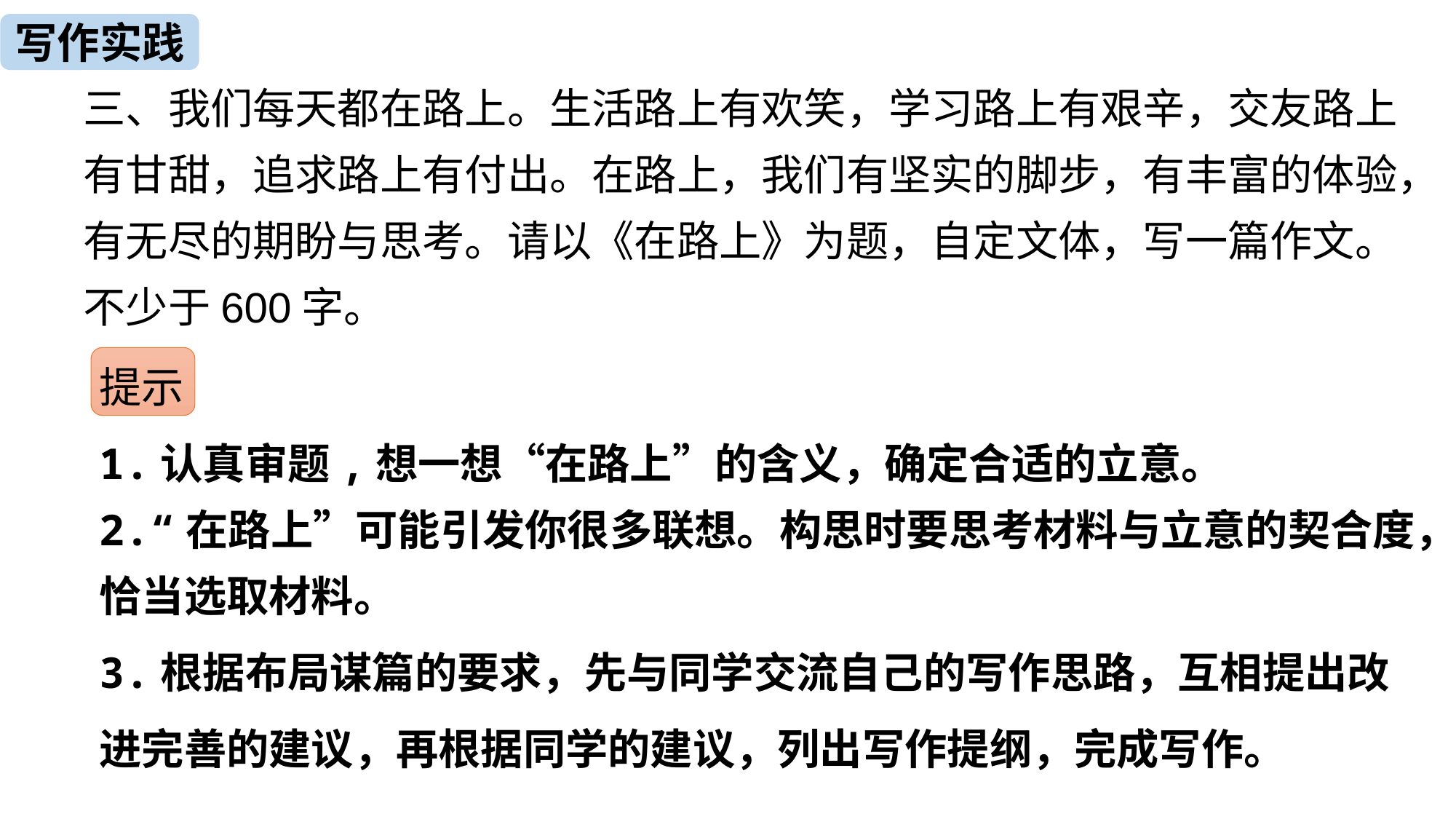

写作实践
三、我们每天都在路上。生活路上有欢笑，学习路上有艰辛，交友路上有甘甜，追求路上有付出。在路上，我们有坚实的脚步，有丰富的体验，有无尽的期盼与思考。请以《在路上》为题，自定文体，写一篇作文。不少于600字。
提示
1.认真审题,想一想“在路上”的含义，确定合适的立意。
2.“在路上”可能引发你很多联想。构思时要思考材料与立意的契合度，恰当选取材料。
3.根据布局谋篇的要求，先与同学交流自己的写作思路，互相提出改进完善的建议，再根据同学的建议，列出写作提纲，完成写作。